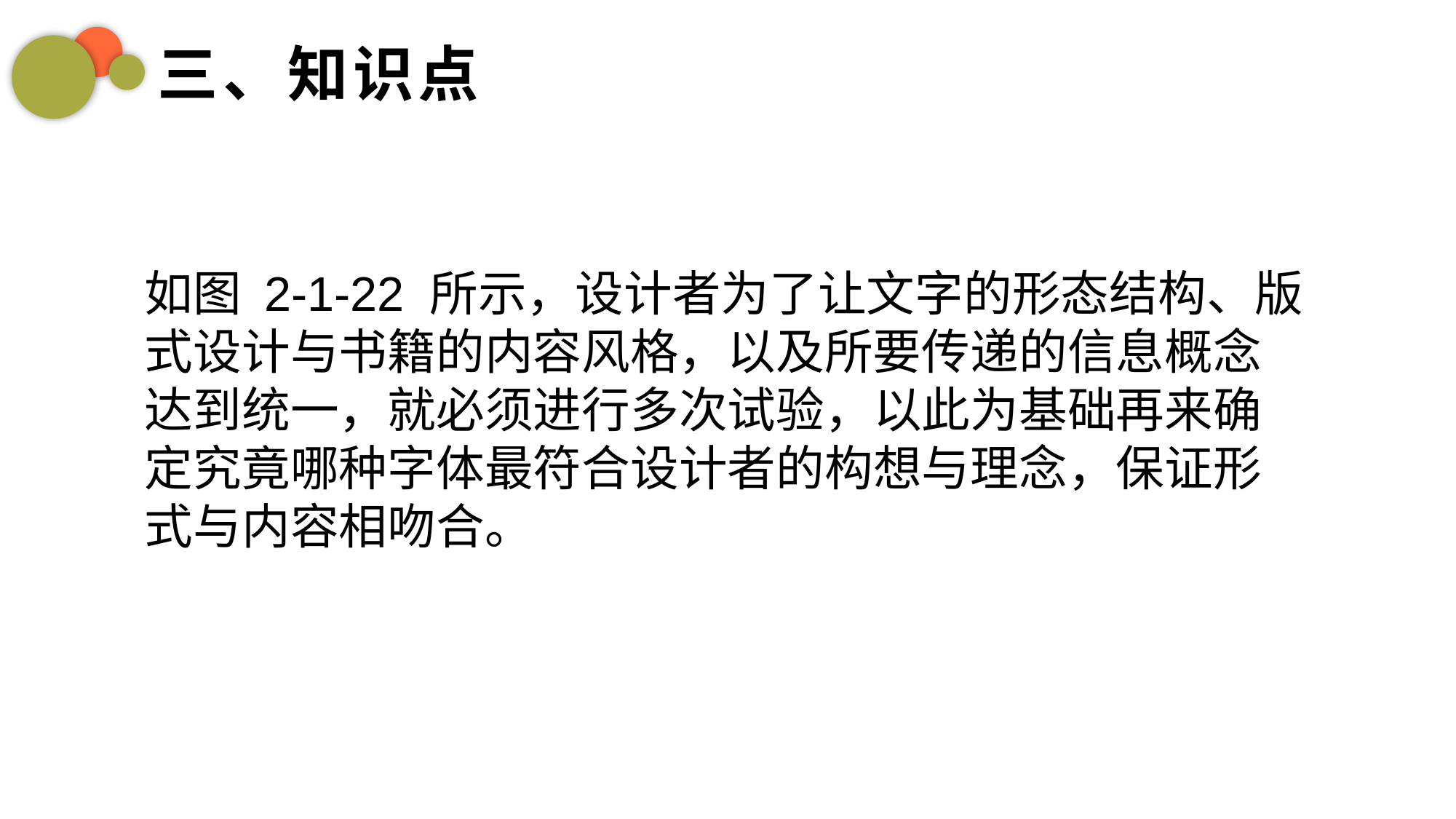

三、知识点
如图 2-1-22 所示，设计者为了让文字的形态结构、版式设计与书籍的内容风格，以及所要传递的信息概念达到统一，就必须进行多次试验，以此为基础再来确定究竟哪种字体最符合设计者的构想与理念，保证形式与内容相吻合。